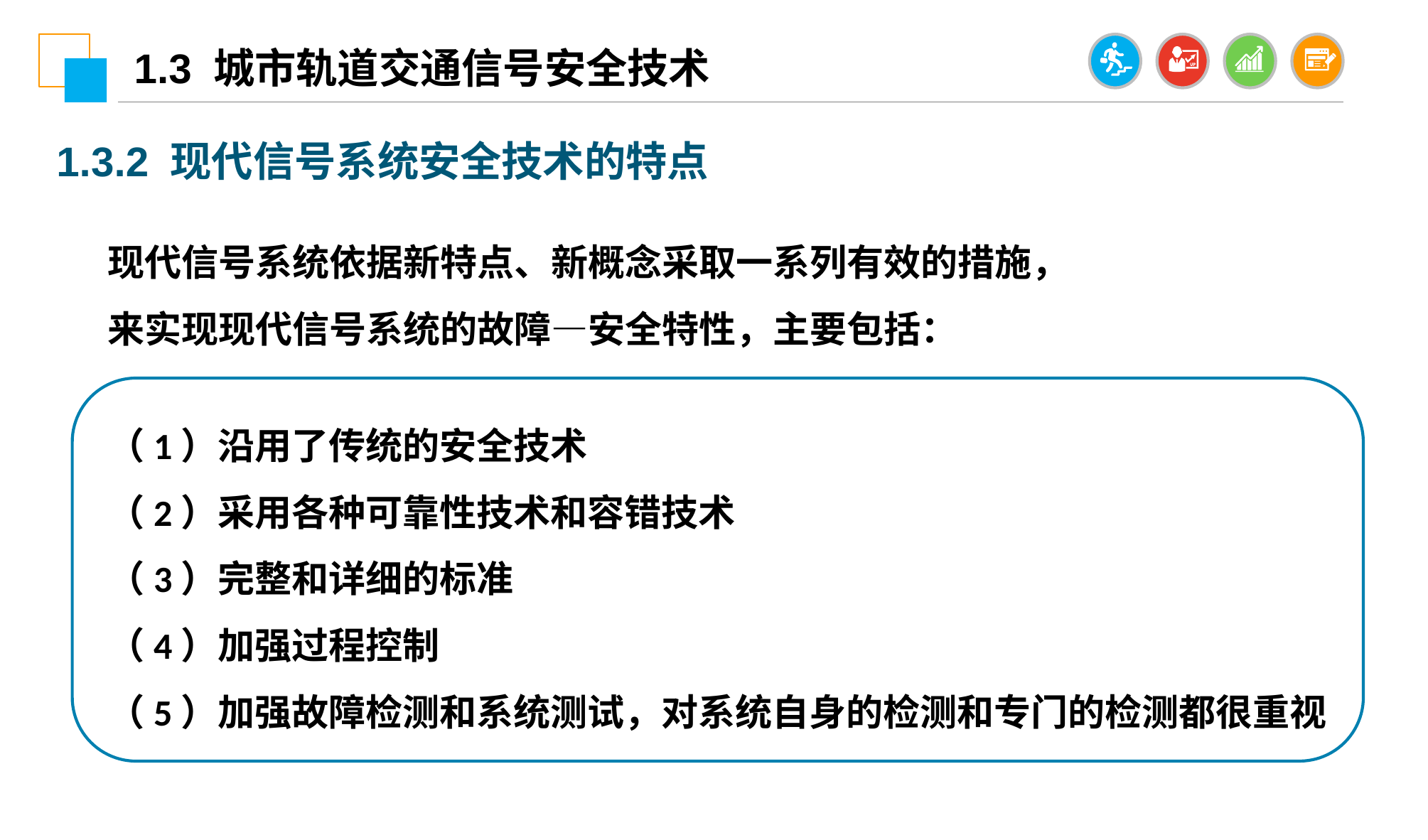

1.3 城市轨道交通信号安全技术
1.3.2 现代信号系统安全技术的特点
现代信号系统依据新特点、新概念采取一系列有效的措施，来实现现代信号系统的故障—安全特性，主要包括：

（1）沿用了传统的安全技术
（2）采用各种可靠性技术和容错技术
（3）完整和详细的标准
（4）加强过程控制
（5）加强故障检测和系统测试，对系统自身的检测和专门的检测都很重视